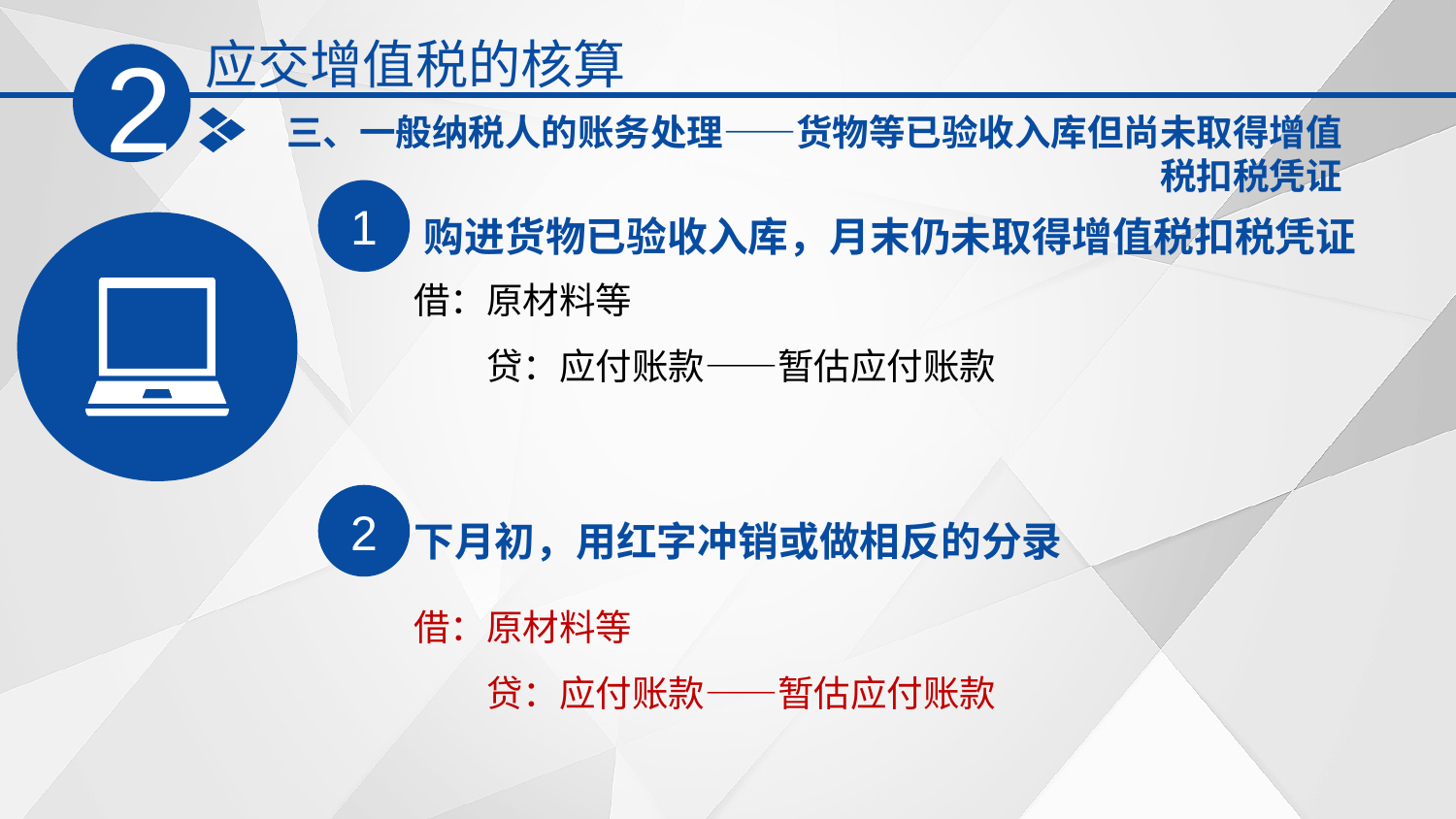

应交增值税的核算
2

三、一般纳税人的账务处理——货物等已验收入库但尚未取得增值税扣税凭证

1
购进货物已验收入库，月末仍未取得增值税扣税凭证

借：原材料等
　　贷：应付账款——暂估应付账款‌
2
下月初，用红字冲销或做相反的分录
借：原材料等
　　贷：应付账款——暂估应付账款‌